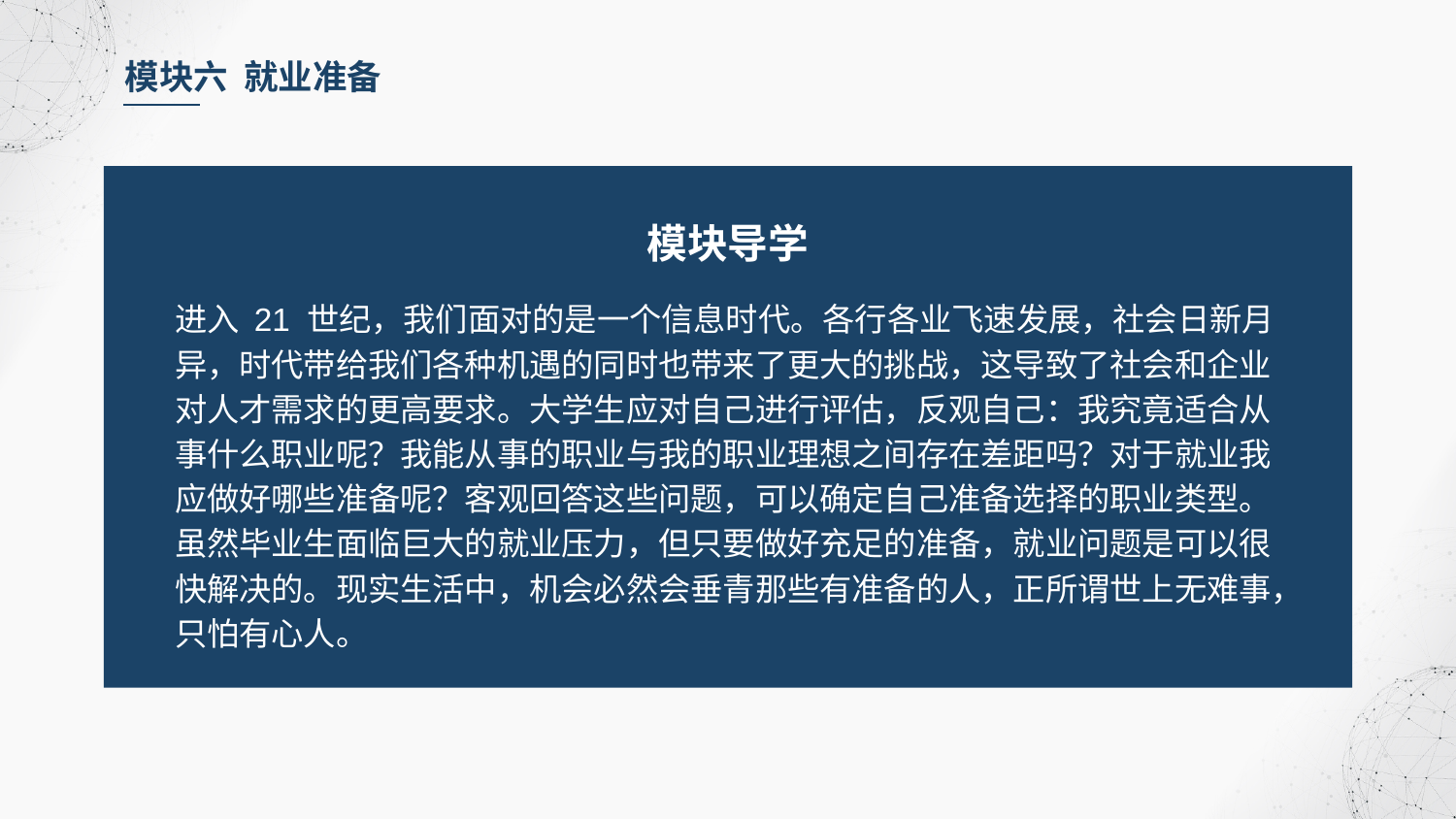

模块六  就业准备

模块导学
进入 21 世纪，我们面对的是一个信息时代。各行各业飞速发展，社会日新月异，时代带给我们各种机遇的同时也带来了更大的挑战，这导致了社会和企业对人才需求的更高要求。大学生应对自己进行评估，反观自己：我究竟适合从事什么职业呢？我能从事的职业与我的职业理想之间存在差距吗？对于就业我应做好哪些准备呢？客观回答这些问题，可以确定自己准备选择的职业类型。虽然毕业生面临巨大的就业压力，但只要做好充足的准备，就业问题是可以很快解决的。现实生活中，机会必然会垂青那些有准备的人，正所谓世上无难事，只怕有心人。